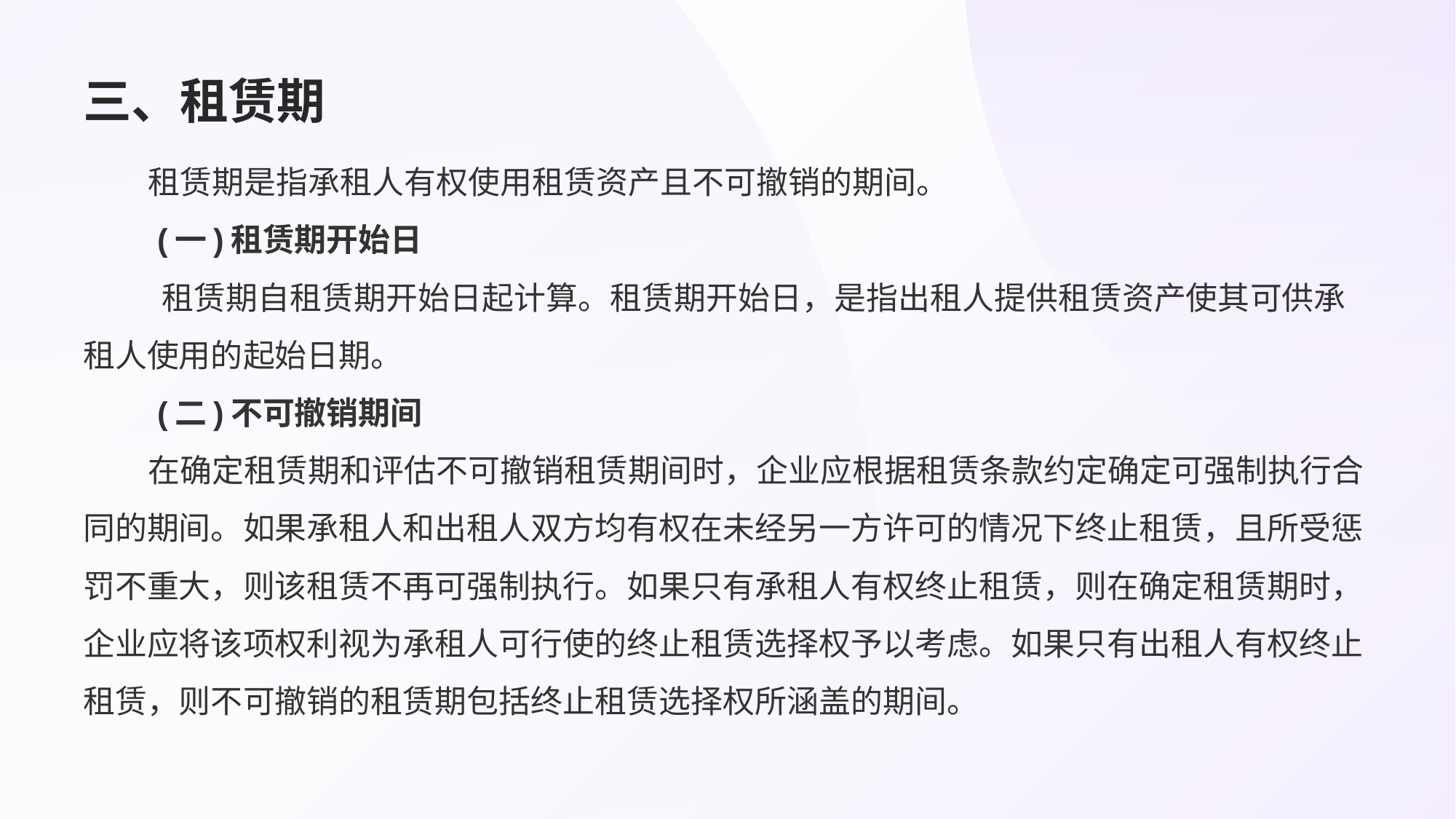

# 三、租赁期
租赁期是指承租人有权使用租赁资产且不可撤销的期间。
 (一)租赁期开始日
 租赁期自租赁期开始日起计算。租赁期开始日，是指出租人提供租赁资产使其可供承租人使用的起始日期。
 (二)不可撤销期间
在确定租赁期和评估不可撤销租赁期间时，企业应根据租赁条款约定确定可强制执行合同的期间。如果承租人和出租人双方均有权在未经另一方许可的情况下终止租赁，且所受惩罚不重大，则该租赁不再可强制执行。如果只有承租人有权终止租赁，则在确定租赁期时，企业应将该项权利视为承租人可行使的终止租赁选择权予以考虑。如果只有出租人有权终止租赁，则不可撤销的租赁期包括终止租赁选择权所涵盖的期间。